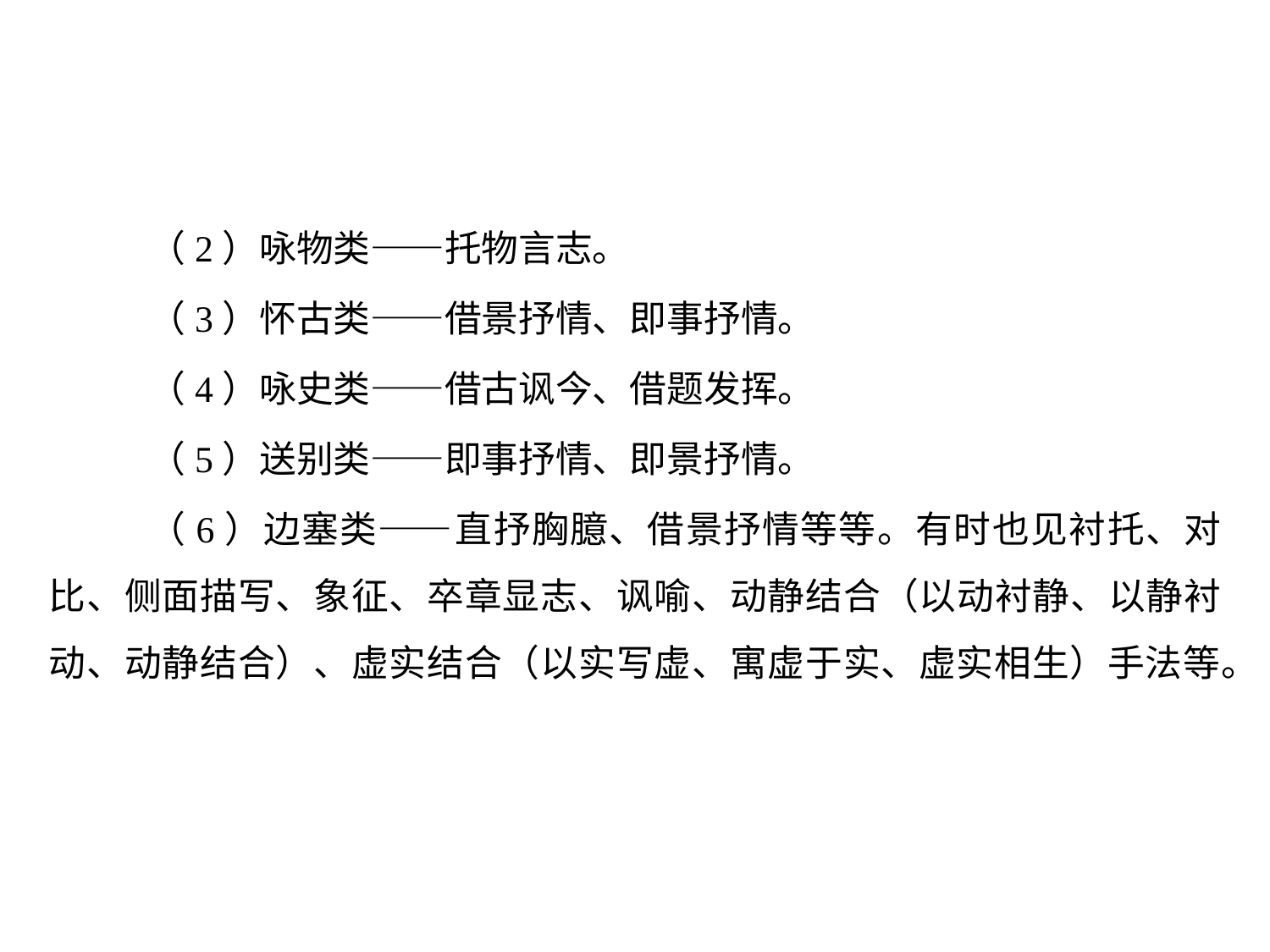

（2）咏物类——托物言志。
（3）怀古类——借景抒情、即事抒情。
（4）咏史类——借古讽今、借题发挥。
（5）送别类——即事抒情、即景抒情。
（6）边塞类——直抒胸臆、借景抒情等等。有时也见衬托、对比、侧面描写、象征、卒章显志、讽喻、动静结合（以动衬静、以静衬动、动静结合）、虚实结合（以实写虚、寓虚于实、虚实相生）手法等。